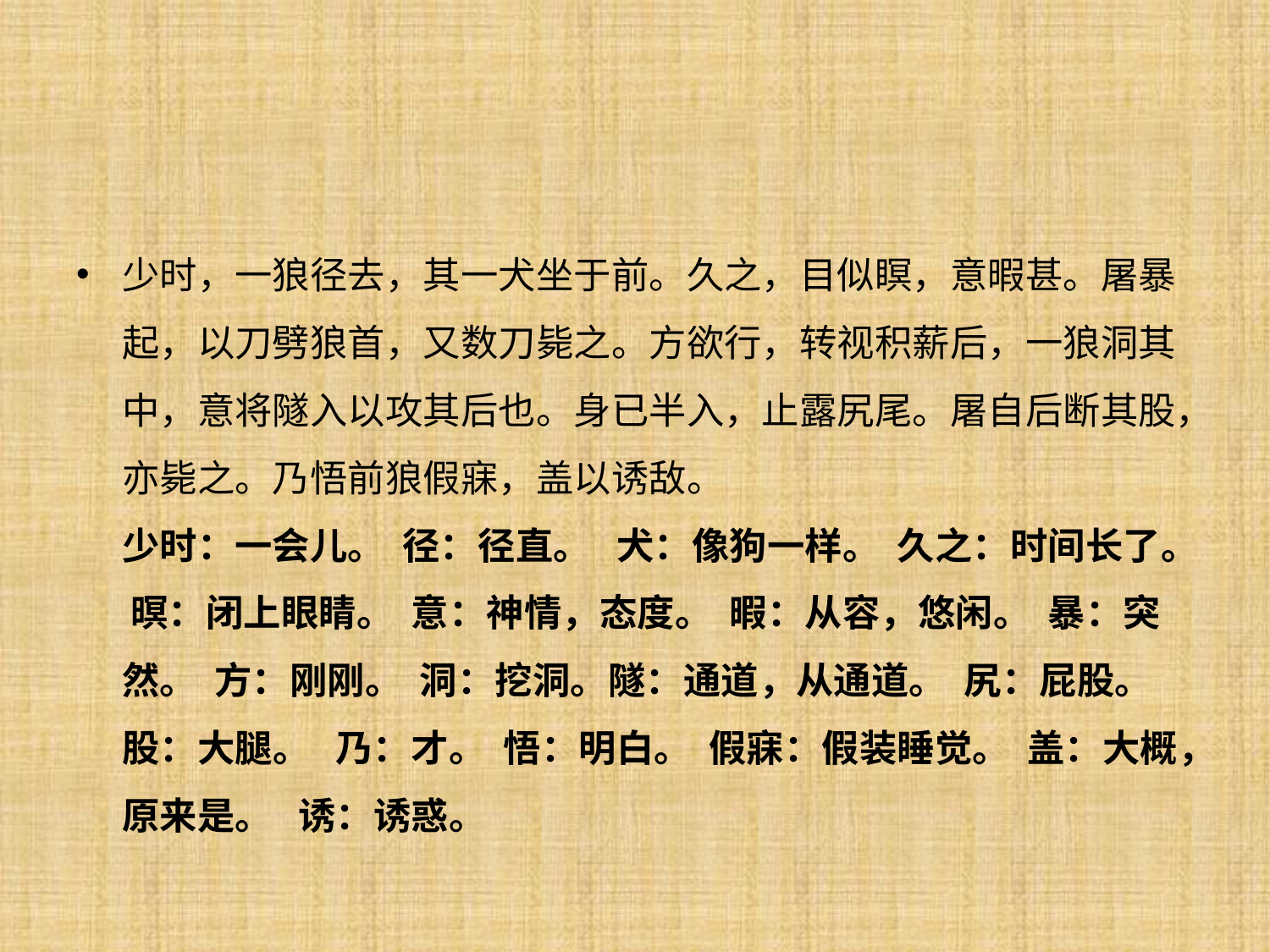

#
少时，一狼径去，其一犬坐于前。久之，目似瞑，意暇甚。屠暴起，以刀劈狼首，又数刀毙之。方欲行，转视积薪后，一狼洞其中，意将隧入以攻其后也。身已半入，止露尻尾。屠自后断其股，亦毙之。乃悟前狼假寐，盖以诱敌。
少时：一会儿。  径：径直。   犬：像狗一样。  久之：时间长了。 暝：闭上眼睛。  意：神情，态度。  暇：从容，悠闲。  暴：突然。  方：刚刚。  洞：挖洞。隧：通道，从通道。  尻：屁股。  股：大腿。   乃：才。  悟：明白。  假寐：假装睡觉。  盖：大概，原来是。   诱：诱惑。